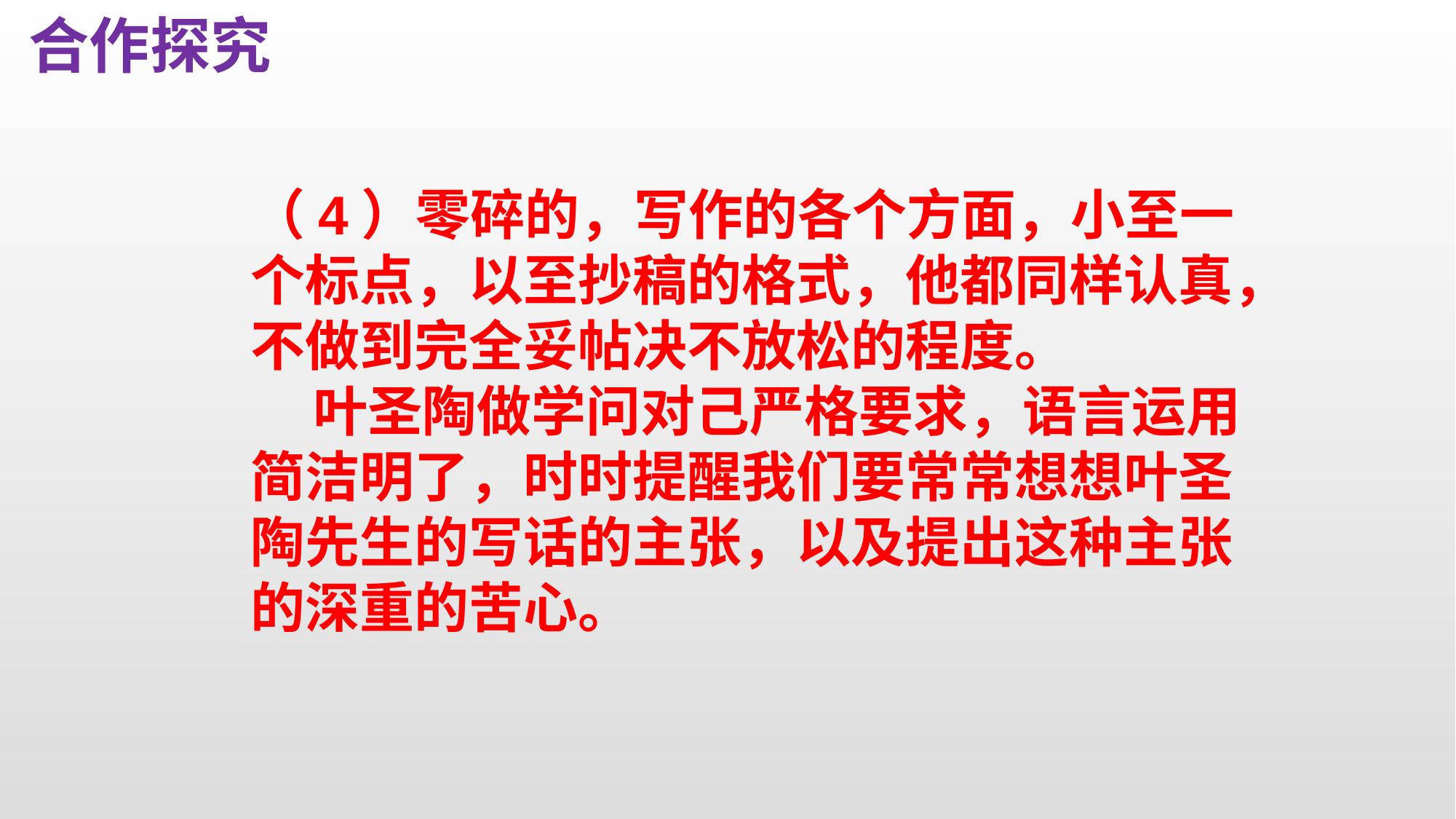

合作探究
（4）零碎的，写作的各个方面，小至一个标点，以至抄稿的格式，他都同样认真，不做到完全妥帖决不放松的程度。
    叶圣陶做学问对己严格要求，语言运用简洁明了，时时提醒我们要常常想想叶圣陶先生的写话的主张，以及提出这种主张的深重的苦心。